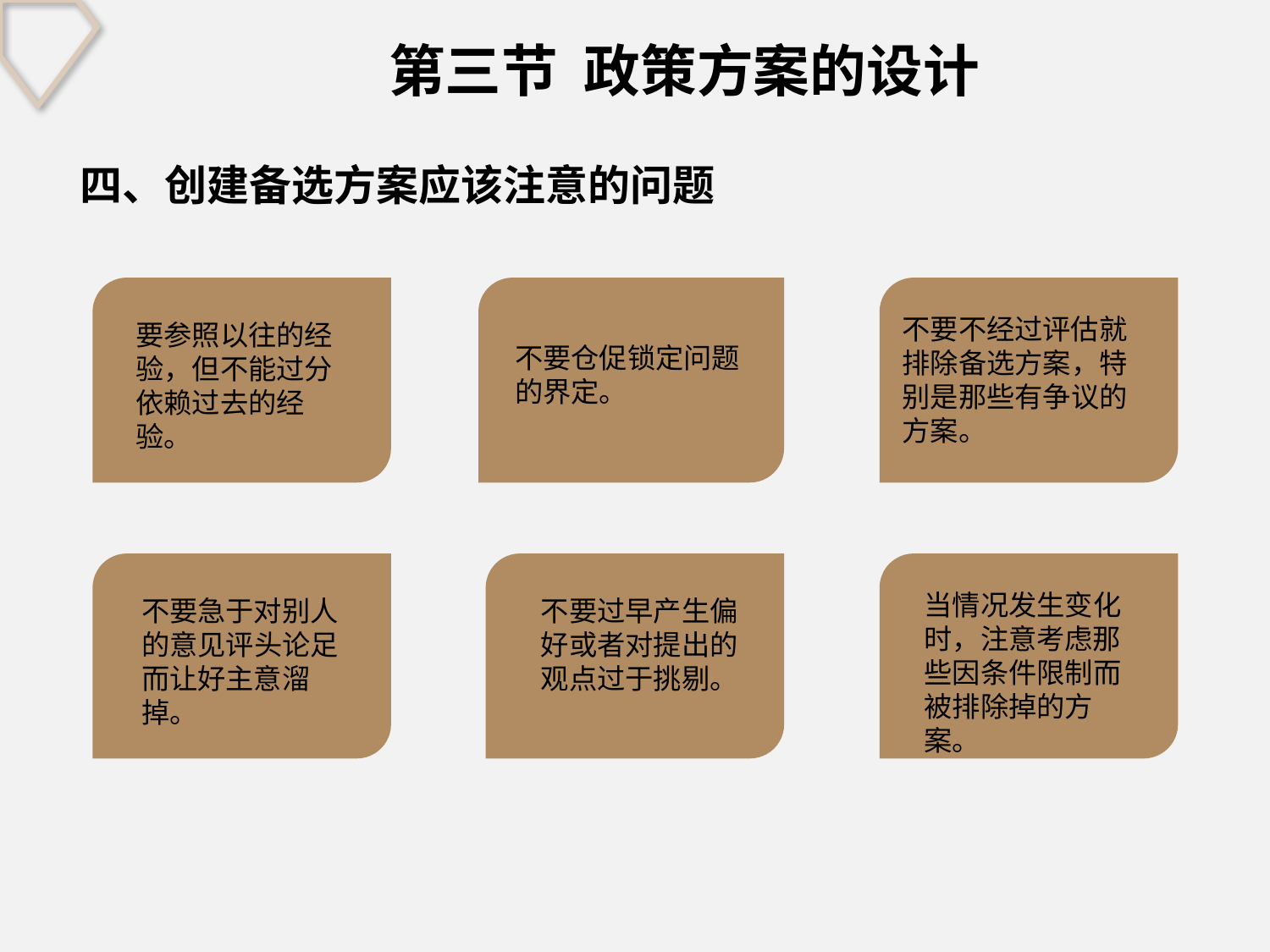

第三节  政策方案的设计
四、创建备选方案应该注意的问题

不要不经过评估就排除备选方案，特别是那些有争议的方案。
要参照以往的经验，但不能过分依赖过去的经验。
不要仓促锁定问题的界定。

当情况发生变化时，注意考虑那些因条件限制而被排除掉的方案。
不要急于对别人的意见评头论足而让好主意溜掉。
不要过早产生偏好或者对提出的观点过于挑剔。